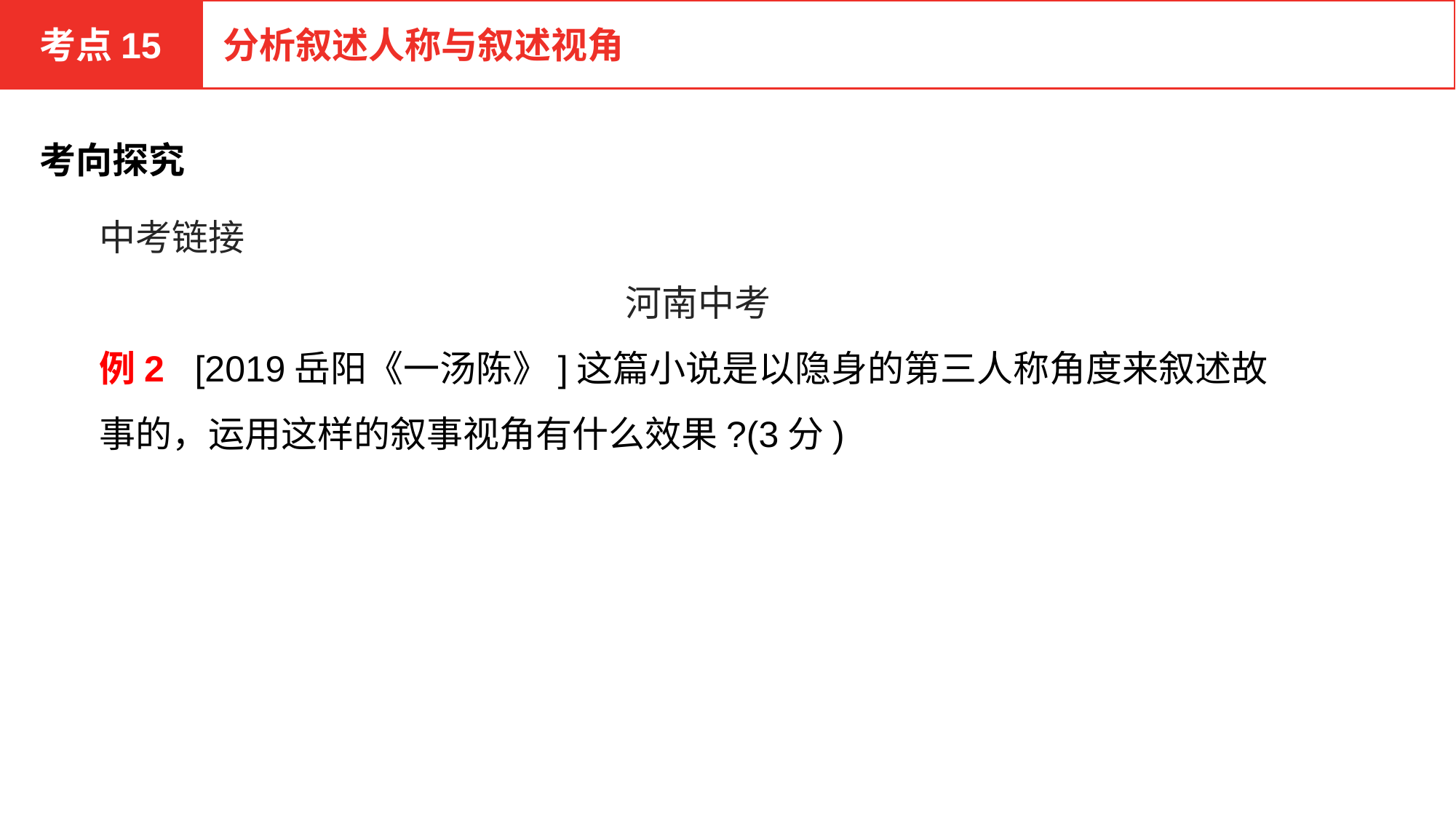

考点15
分析叙述人称与叙述视角
考向探究
中考链接
河南中考
例2   [2019岳阳《一汤陈》]这篇小说是以隐身的第三人称角度来叙述故事的，运用这样的叙事视角有什么效果?(3分)